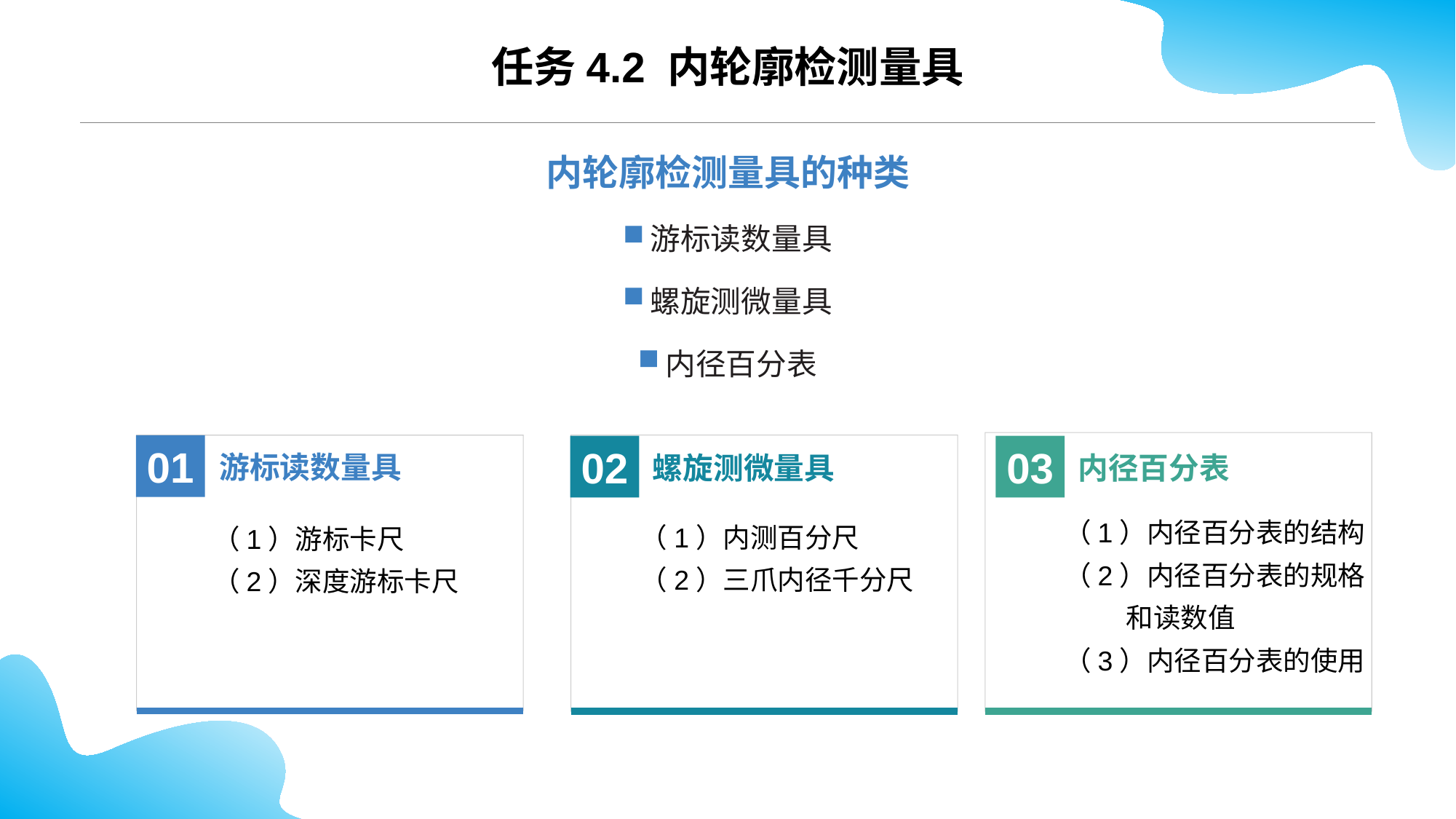

CONTENTS
任务4.2 内轮廓检测量具
内轮廓检测量具的种类
游标读数量具
螺旋测微量具
内径百分表

游标读数量具

01
02
03
螺旋测微量具
内径百分表
（1）内径百分表的结构
（2）内径百分表的规格
         和读数值
（3）内径百分表的使用
（1）内测百分尺
（2）三爪内径千分尺
（1）游标卡尺
（2）深度游标卡尺